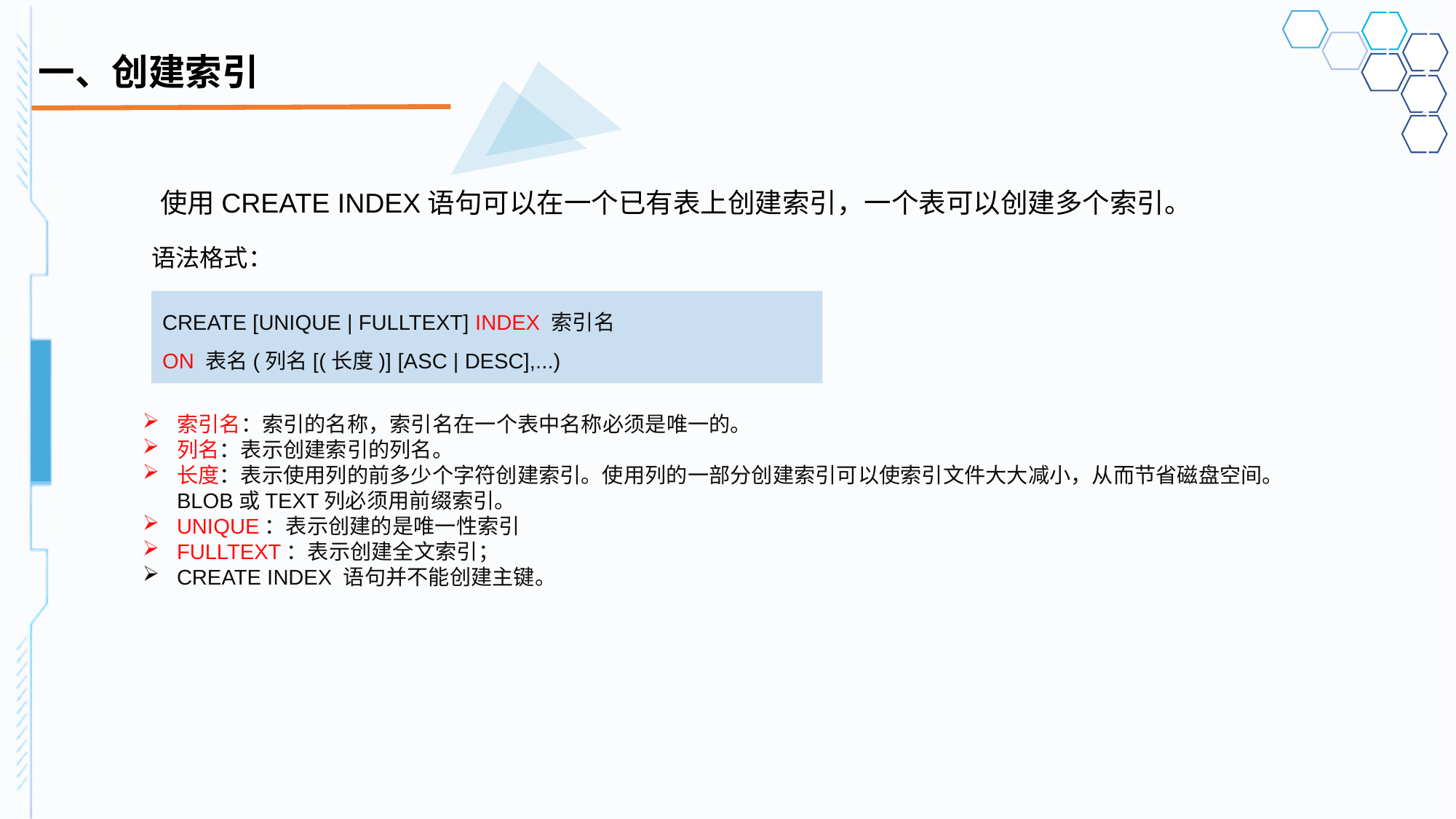

# 一、创建索引

使用CREATE INDEX语句可以在一个已有表上创建索引，一个表可以创建多个索引。
语法格式：
CREATE [UNIQUE | FULLTEXT] INDEX 索引名
ON 表名(列名[(长度)] [ASC | DESC],...)
索引名：索引的名称，索引名在一个表中名称必须是唯一的。
列名：表示创建索引的列名。
长度：表示使用列的前多少个字符创建索引。使用列的一部分创建索引可以使索引文件大大减小，从而节省磁盘空间。BLOB或TEXT列必须用前缀索引。
UNIQUE：表示创建的是唯一性索引
FULLTEXT：表示创建全文索引；
CREATE INDEX 语句并不能创建主键。